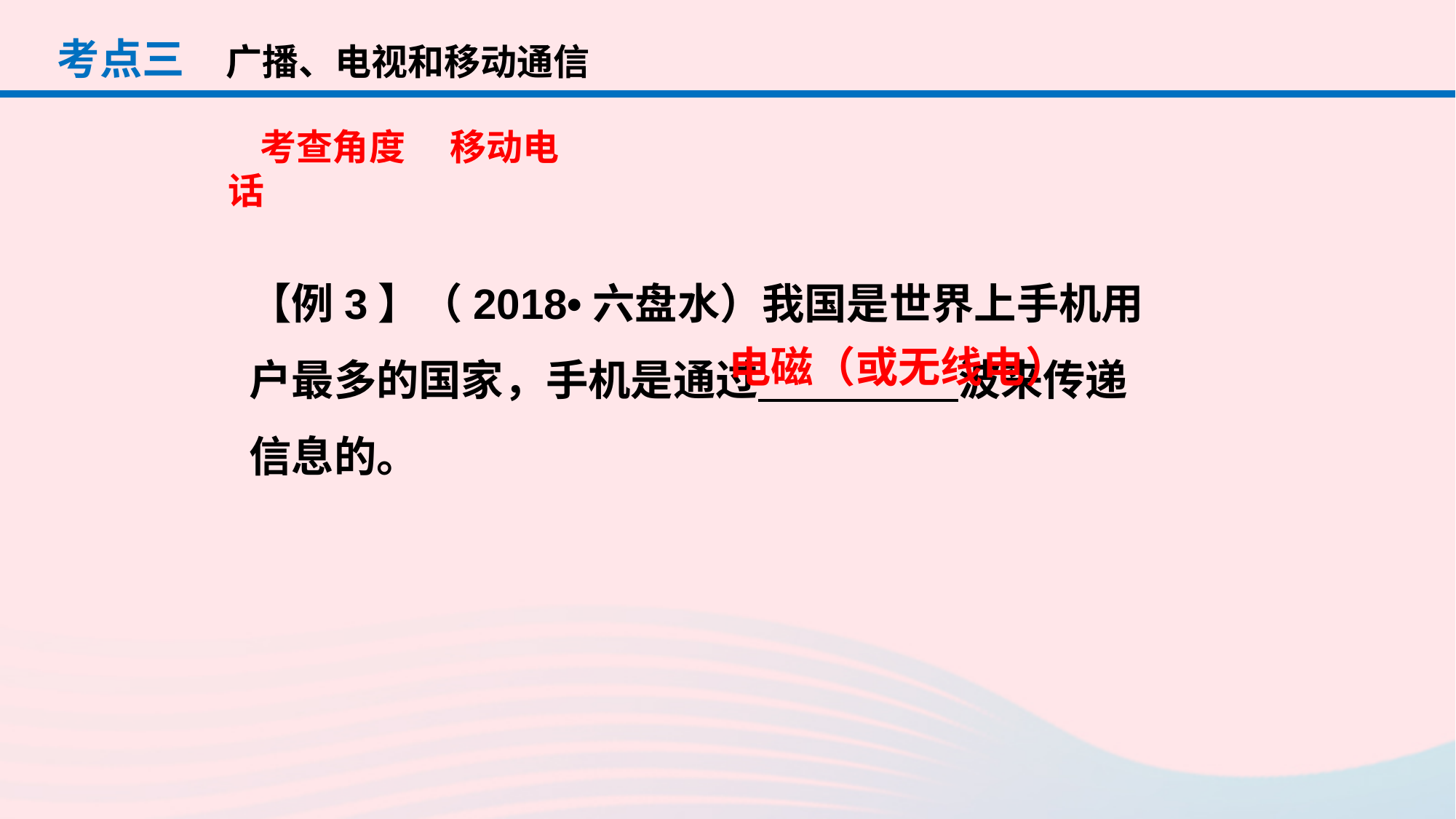

考点三
广播、电视和移动通信
考查角度 　移动电话
【例3】（2018•六盘水）我国是世界上手机用户最多的国家，手机是通过　            　波来传递信息的。

电磁（或无线电）